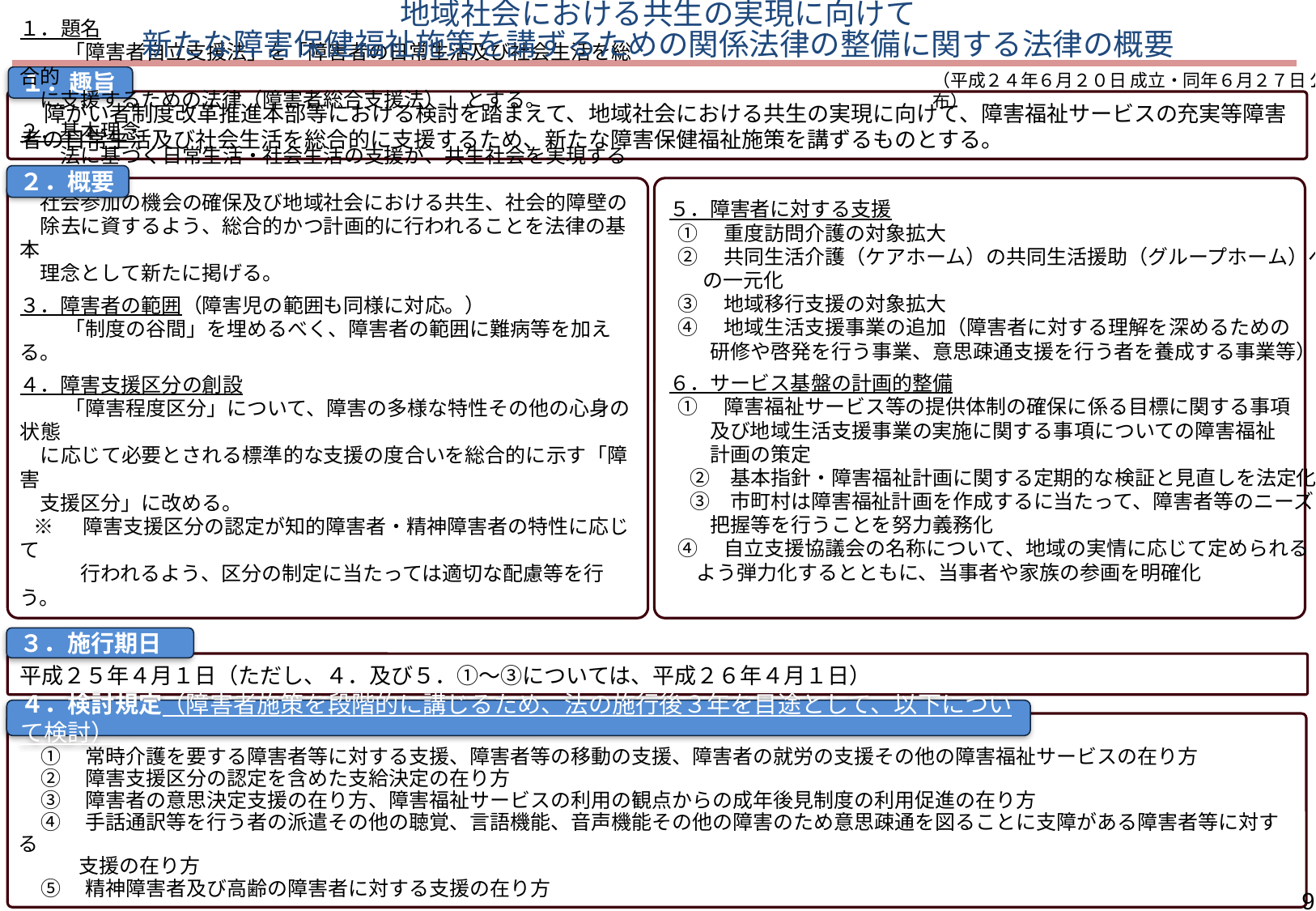

地域社会における共生の実現に向けて
新たな障害保健福祉施策を講ずるための関係法律の整備に関する法律の概要
（平成２４年６月２０日 成立・同年６月２７日 公布）

１．趣旨
　障がい者制度改革推進本部等における検討を踏まえて、地域社会における共生の実現に向けて、障害福祉サービスの充実等障害者の日常生活及び社会生活を総合的に支援するため、新たな障害保健福祉施策を講ずるものとする。
２．概要

１．題名
　　 「障害者自立支援法」を「障害者の日常生活及び社会生活を総合的
　に支援するための法律（障害者総合支援法）」とする。

２．基本理念
　　法に基づく日常生活・社会生活の支援が、共生社会を実現するため、
　社会参加の機会の確保及び地域社会における共生、社会的障壁の
　除去に資するよう、総合的かつ計画的に行われることを法律の基本
　理念として新たに掲げる。

３．障害者の範囲（障害児の範囲も同様に対応。）
　　 「制度の谷間」を埋めるべく、障害者の範囲に難病等を加える。

４．障害支援区分の創設
　 　「障害程度区分」について、障害の多様な特性その他の心身の状態
　に応じて必要とされる標準的な支援の度合いを総合的に示す「障害
　支援区分」に改める。
   ※ 　障害支援区分の認定が知的障害者・精神障害者の特性に応じて
　　　行われるよう、区分の制定に当たっては適切な配慮等を行う。
５．障害者に対する支援
  ①　重度訪問介護の対象拡大
  ②　共同生活介護（ケアホーム）の共同生活援助（グループホーム）へ
　   の一元化
  ③　地域移行支援の対象拡大
  ④　地域生活支援事業の追加（障害者に対する理解を深めるための
　　研修や啓発を行う事業、意思疎通支援を行う者を養成する事業等）

６．サービス基盤の計画的整備
  ①　障害福祉サービス等の提供体制の確保に係る目標に関する事項
　　及び地域生活支援事業の実施に関する事項についての障害福祉
　　計画の策定
　②　基本指針・障害福祉計画に関する定期的な検証と見直しを法定化
　③　市町村は障害福祉計画を作成するに当たって、障害者等のニーズ
　　把握等を行うことを努力義務化
  ④　自立支援協議会の名称について、地域の実情に応じて定められる
     よう弾力化するとともに、当事者や家族の参画を明確化
３．施行期日

平成２５年４月１日（ただし、４．及び５．①～③については、平成２６年４月１日）
４．検討規定（障害者施策を段階的に講じるため、法の施行後３年を目途として、以下について検討）
①　常時介護を要する障害者等に対する支援、障害者等の移動の支援、障害者の就労の支援その他の障害福祉サービスの在り方
②　障害支援区分の認定を含めた支給決定の在り方
③　障害者の意思決定支援の在り方、障害福祉サービスの利用の観点からの成年後見制度の利用促進の在り方
④　手話通訳等を行う者の派遣その他の聴覚、言語機能、音声機能その他の障害のため意思疎通を図ることに支障がある障害者等に対する
　　　支援の在り方
⑤　精神障害者及び高齢の障害者に対する支援の在り方
9